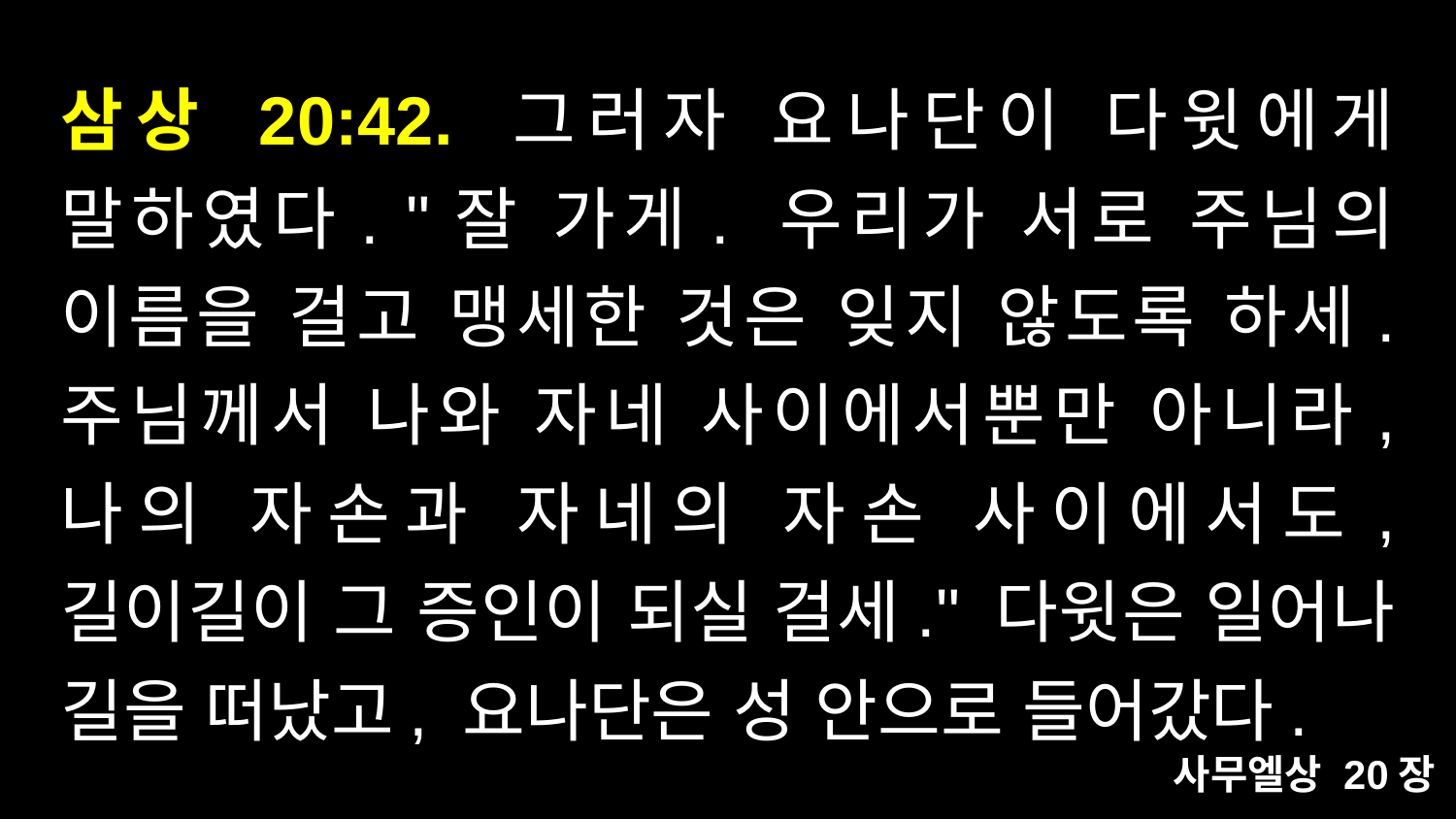

# 삼상 20:42. 그러자 요나단이 다윗에게 말하였다. "잘 가게. 우리가 서로 주님의 이름을 걸고 맹세한 것은 잊지 않도록 하세. 주님께서 나와 자네 사이에서뿐만 아니라, 나의 자손과 자네의 자손 사이에서도, 길이길이 그 증인이 되실 걸세." 다윗은 일어나 길을 떠났고, 요나단은 성 안으로 들어갔다.
사무엘상 20장